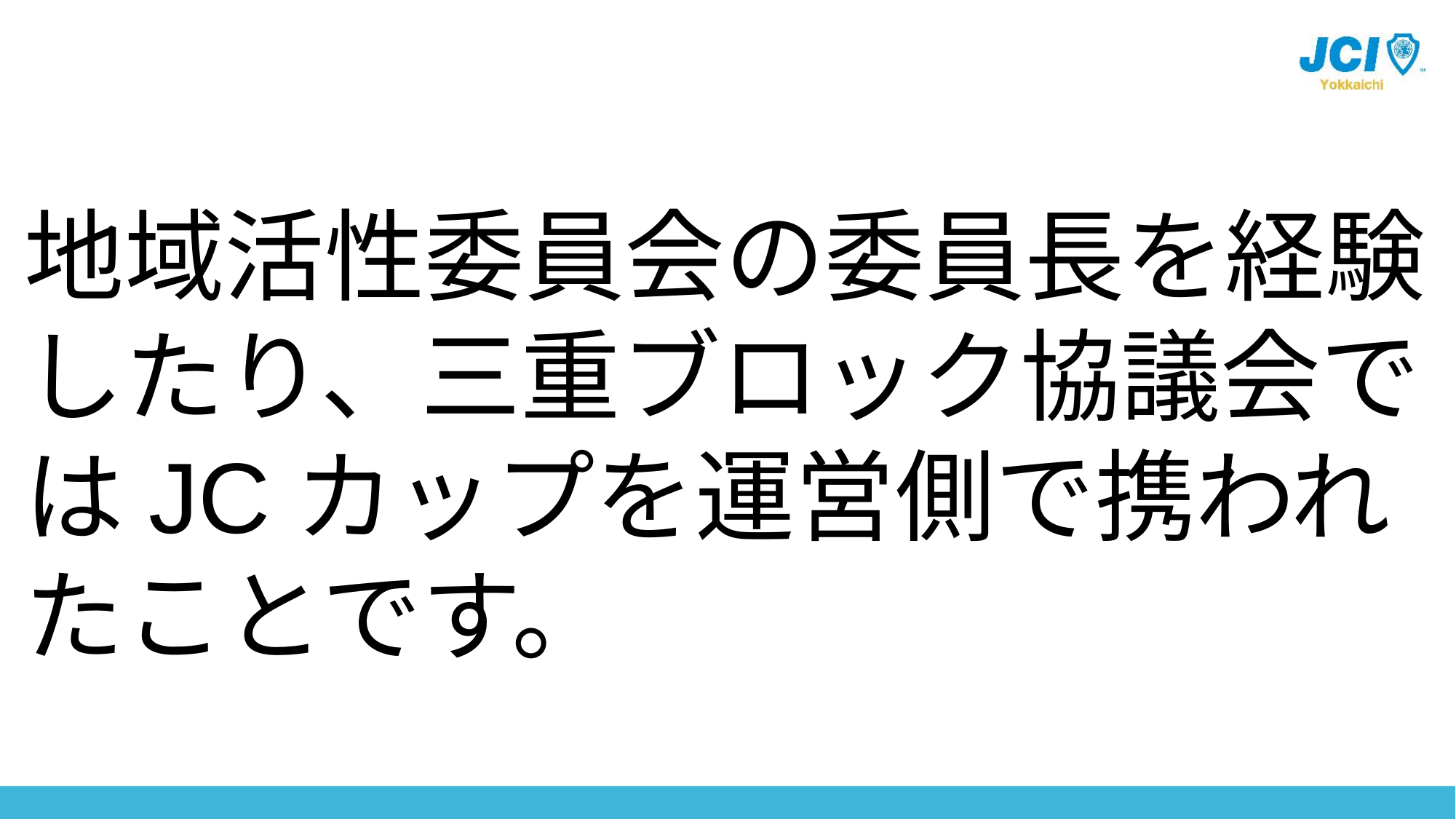

地域活性委員会の委員長を経験したり、三重ブロック協議会ではJCカップを運営側で携われたことです。